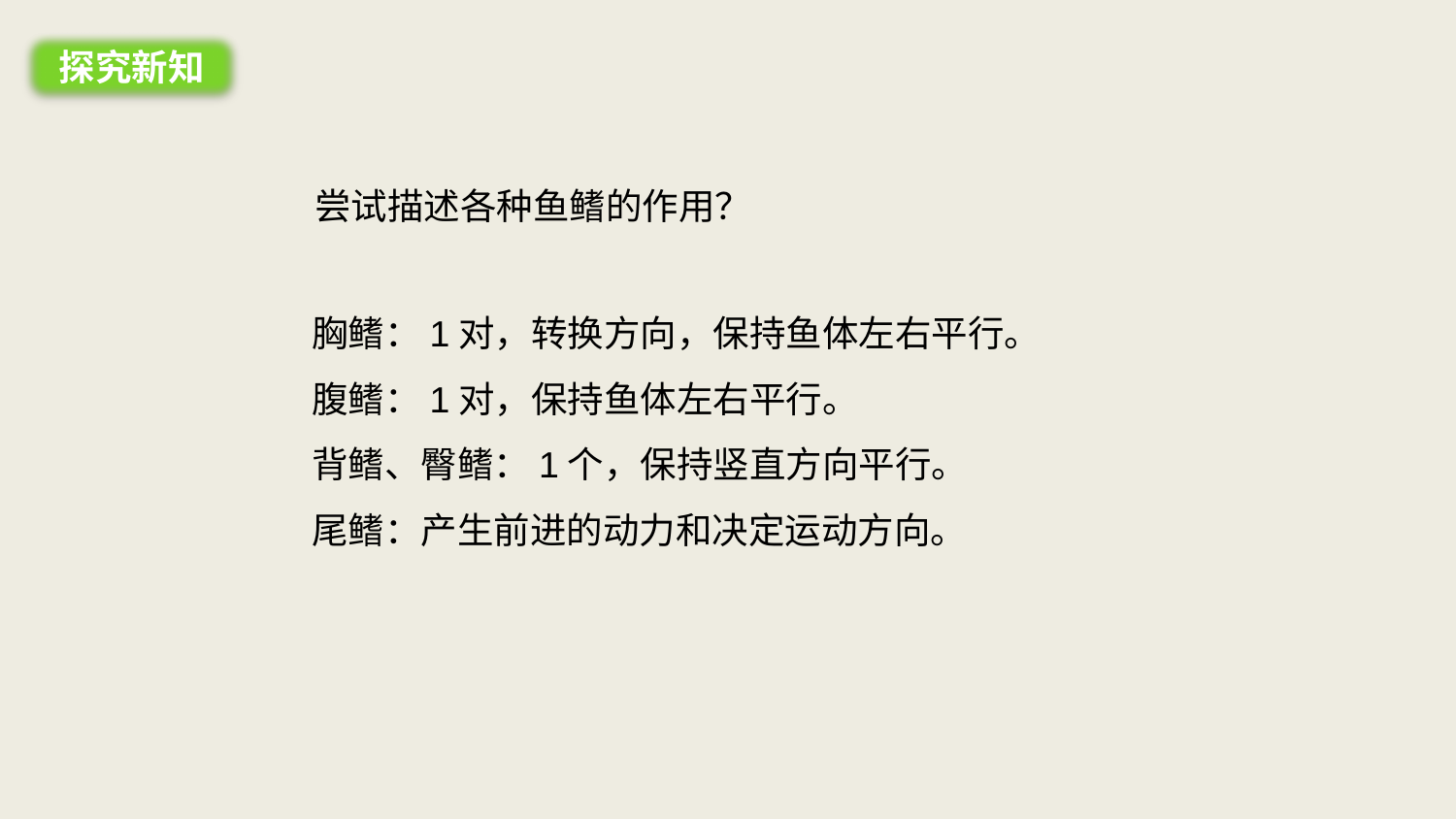

探究新知
尝试描述各种鱼鳍的作用？
胸鳍：1对，转换方向，保持鱼体左右平行。
腹鳍：1对，保持鱼体左右平行。
背鳍、臀鳍：1个，保持竖直方向平行。
尾鳍：产生前进的动力和决定运动方向。